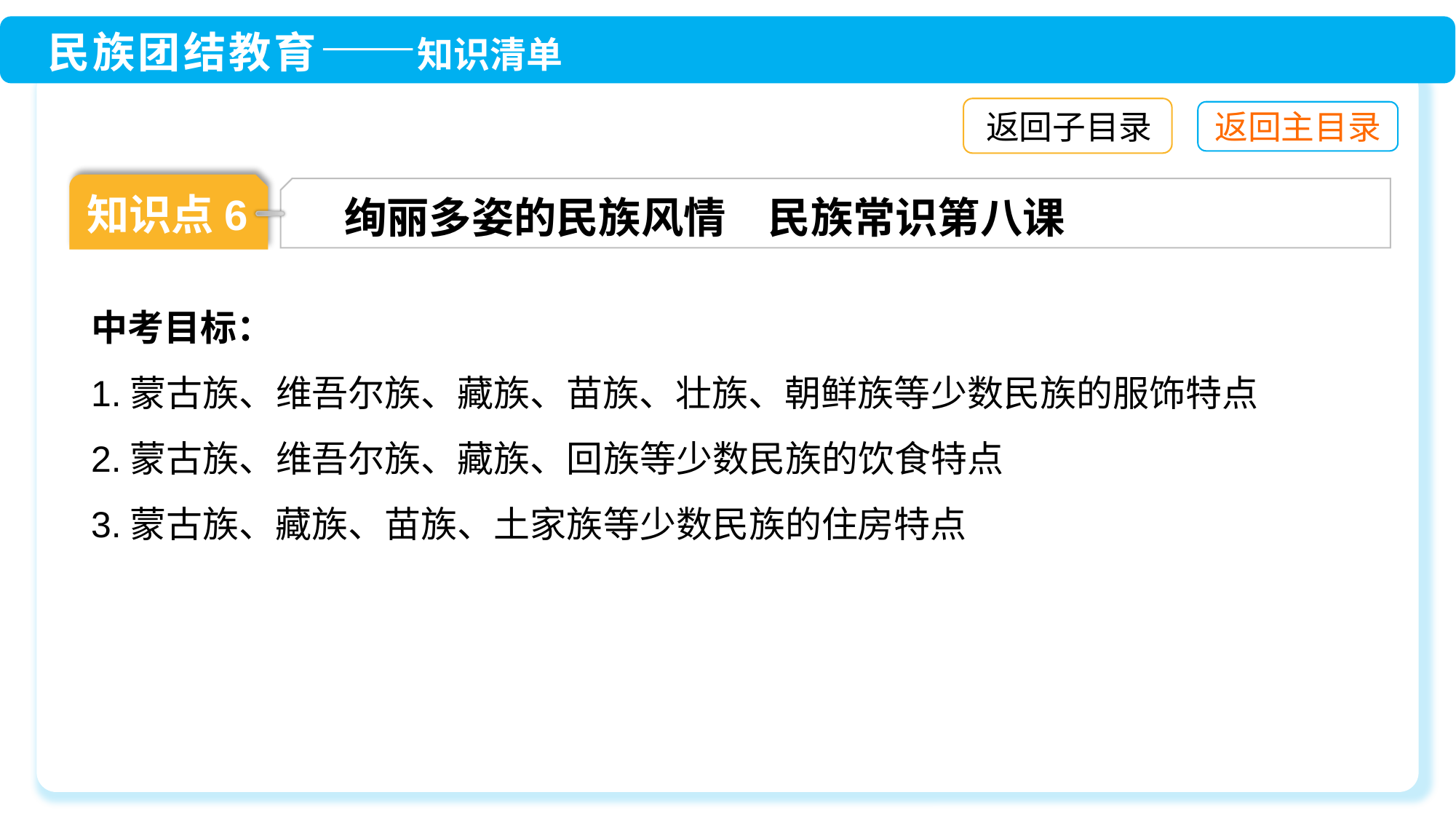

返回子目录
知识点6
绚丽多姿的民族风情　民族常识第八课

中考目标：
1.蒙古族、维吾尔族、藏族、苗族、壮族、朝鲜族等少数民族的服饰特点
2.蒙古族、维吾尔族、藏族、回族等少数民族的饮食特点
3.蒙古族、藏族、苗族、土家族等少数民族的住房特点